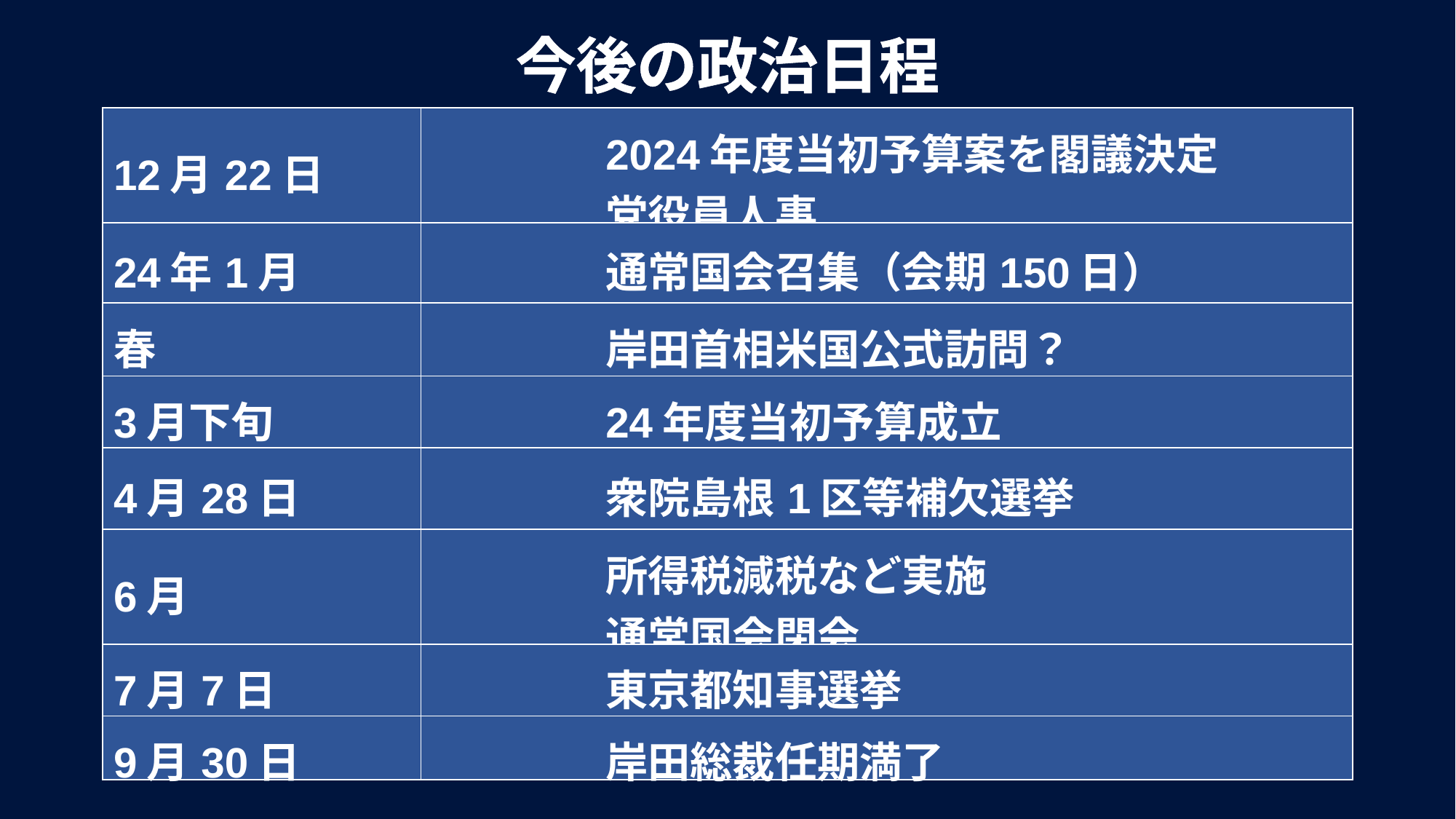

今後の政治日程
| 12月22日 | 2024年度当初予算案を閣議決定 党役員人事 |
| --- | --- |
| 24年1月 | 通常国会召集（会期150日） |
| 春 | 岸田首相米国公式訪問？ |
| 3月下旬 | 24年度当初予算成立 |
| 4月28日 | 衆院島根1区等補欠選挙 |
| 6月 | 所得税減税など実施 通常国会閉会 |
| 7月7日 | 東京都知事選挙 |
| 9月30日 | 岸田総裁任期満了 |